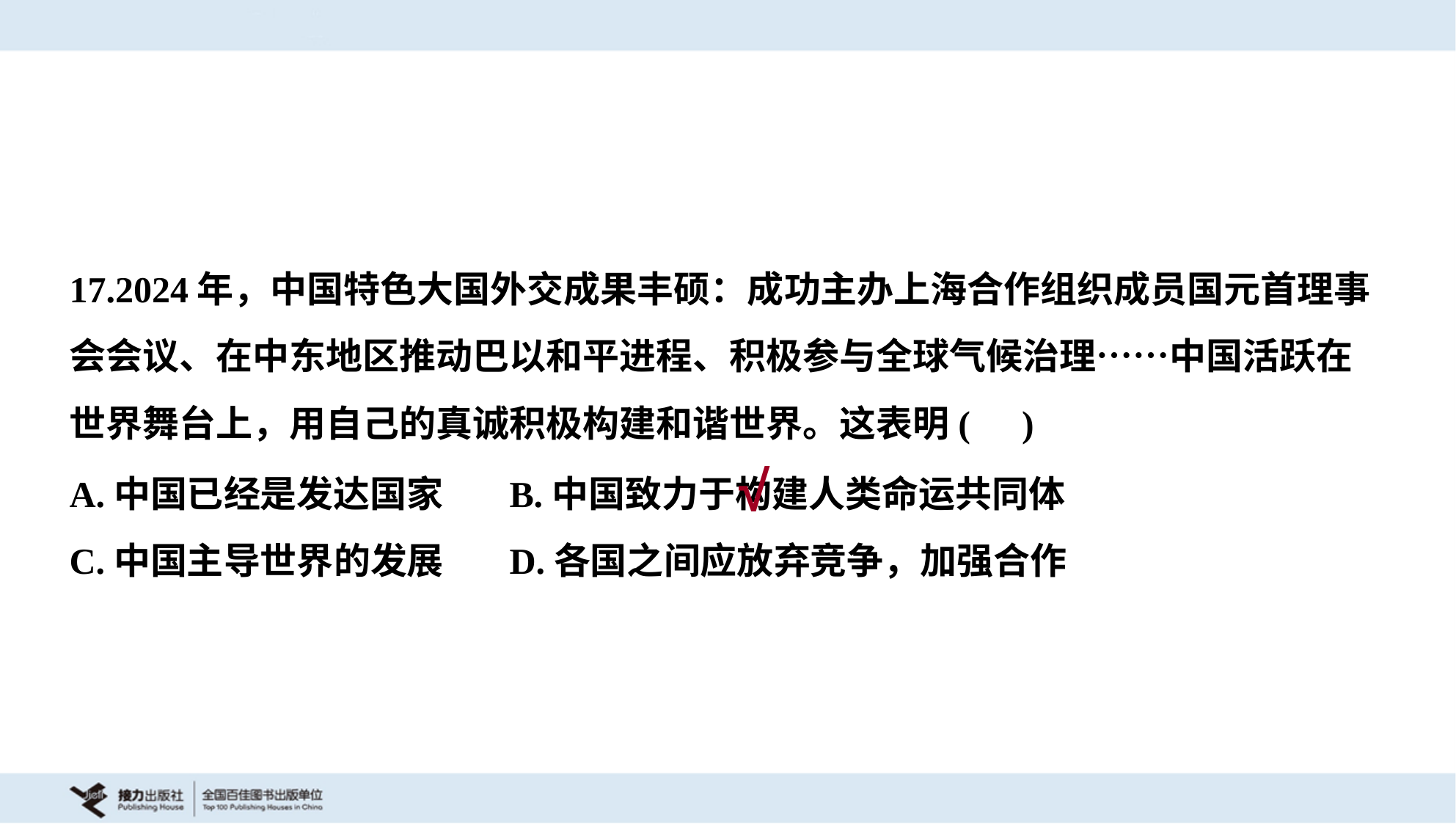

17.2024年，中国特色大国外交成果丰硕：成功主办上海合作组织成员国元首理事
会会议、在中东地区推动巴以和平进程、积极参与全球气候治理……中国活跃在
世界舞台上，用自己的真诚积极构建和谐世界。这表明(     )
A.中国已经是发达国家	B.中国致力于构建人类命运共同体
C.中国主导世界的发展	D.各国之间应放弃竞争，加强合作
√